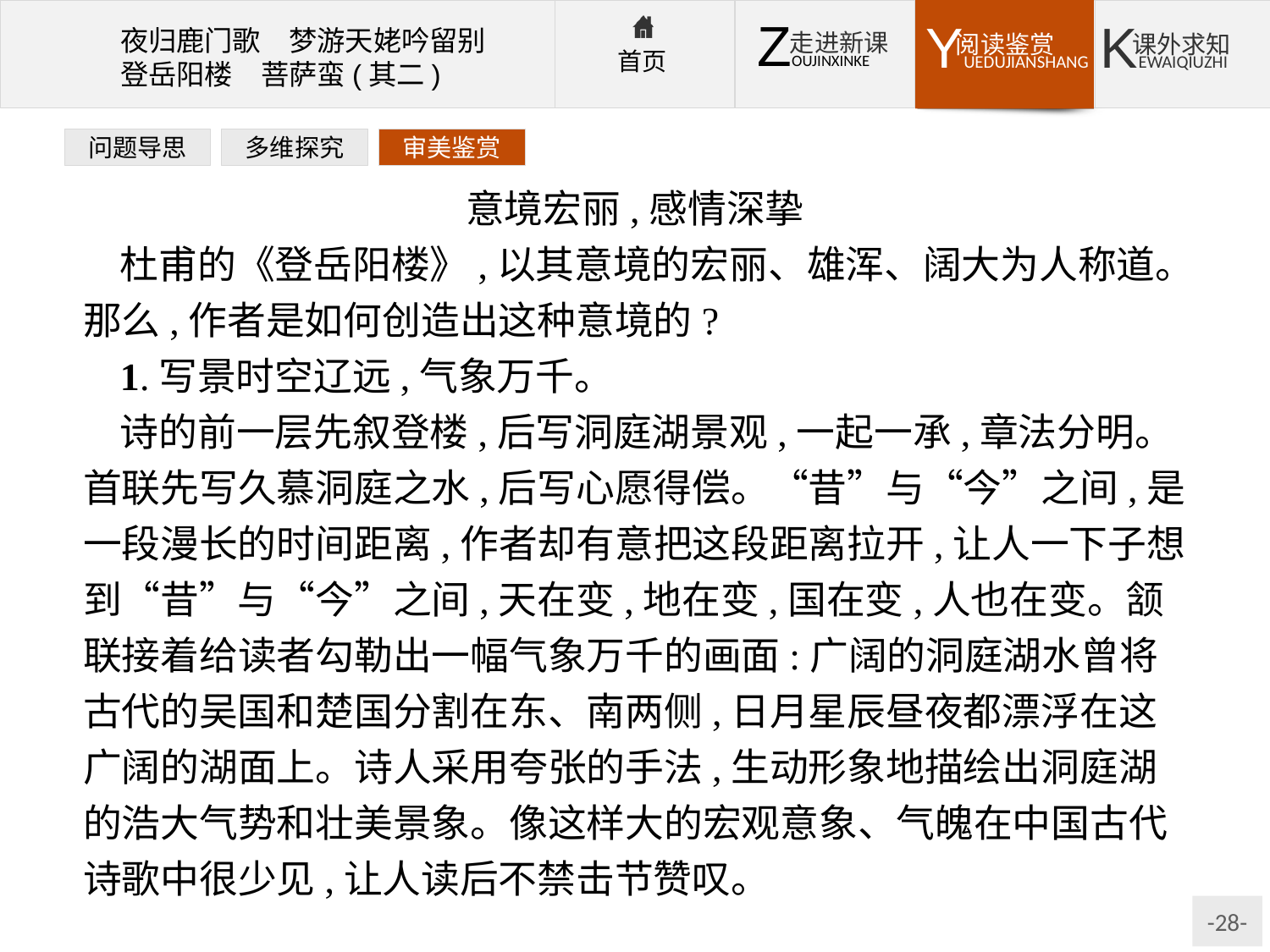

问题导思
多维探究
审美鉴赏
意境宏丽,感情深挚
杜甫的《登岳阳楼》,以其意境的宏丽、雄浑、阔大为人称道。那么,作者是如何创造出这种意境的?
1.写景时空辽远,气象万千。
诗的前一层先叙登楼,后写洞庭湖景观,一起一承,章法分明。首联先写久慕洞庭之水,后写心愿得偿。“昔”与“今”之间,是一段漫长的时间距离,作者却有意把这段距离拉开,让人一下子想到“昔”与“今”之间,天在变,地在变,国在变,人也在变。颔联接着给读者勾勒出一幅气象万千的画面:广阔的洞庭湖水曾将古代的吴国和楚国分割在东、南两侧,日月星辰昼夜都漂浮在这广阔的湖面上。诗人采用夸张的手法,生动形象地描绘出洞庭湖的浩大气势和壮美景象。像这样大的宏观意象、气魄在中国古代诗歌中很少见,让人读后不禁击节赞叹。